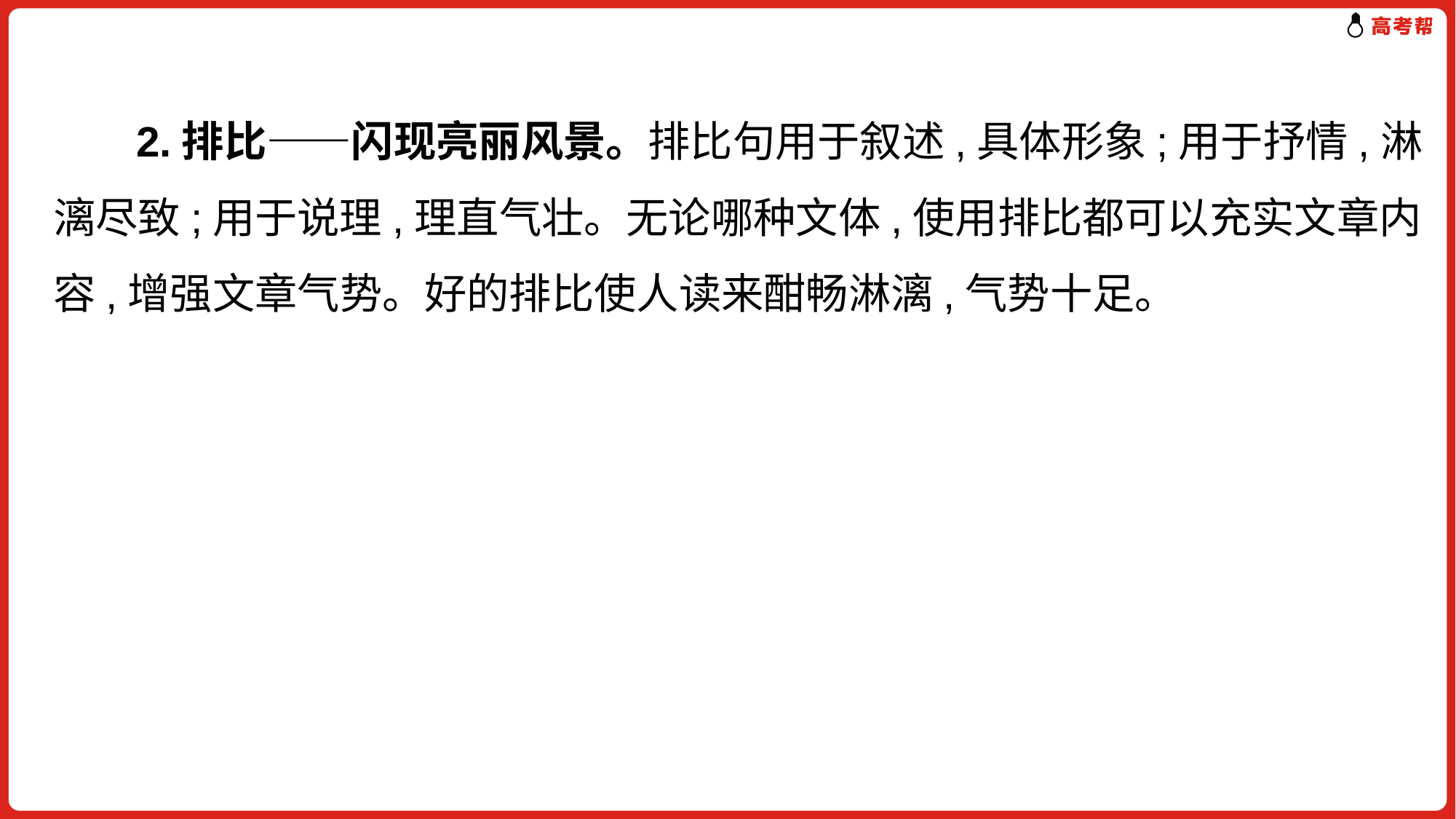

2.排比——闪现亮丽风景。排比句用于叙述,具体形象;用于抒情,淋漓尽致;用于说理,理直气壮。无论哪种文体,使用排比都可以充实文章内容,增强文章气势。好的排比使人读来酣畅淋漓,气势十足。